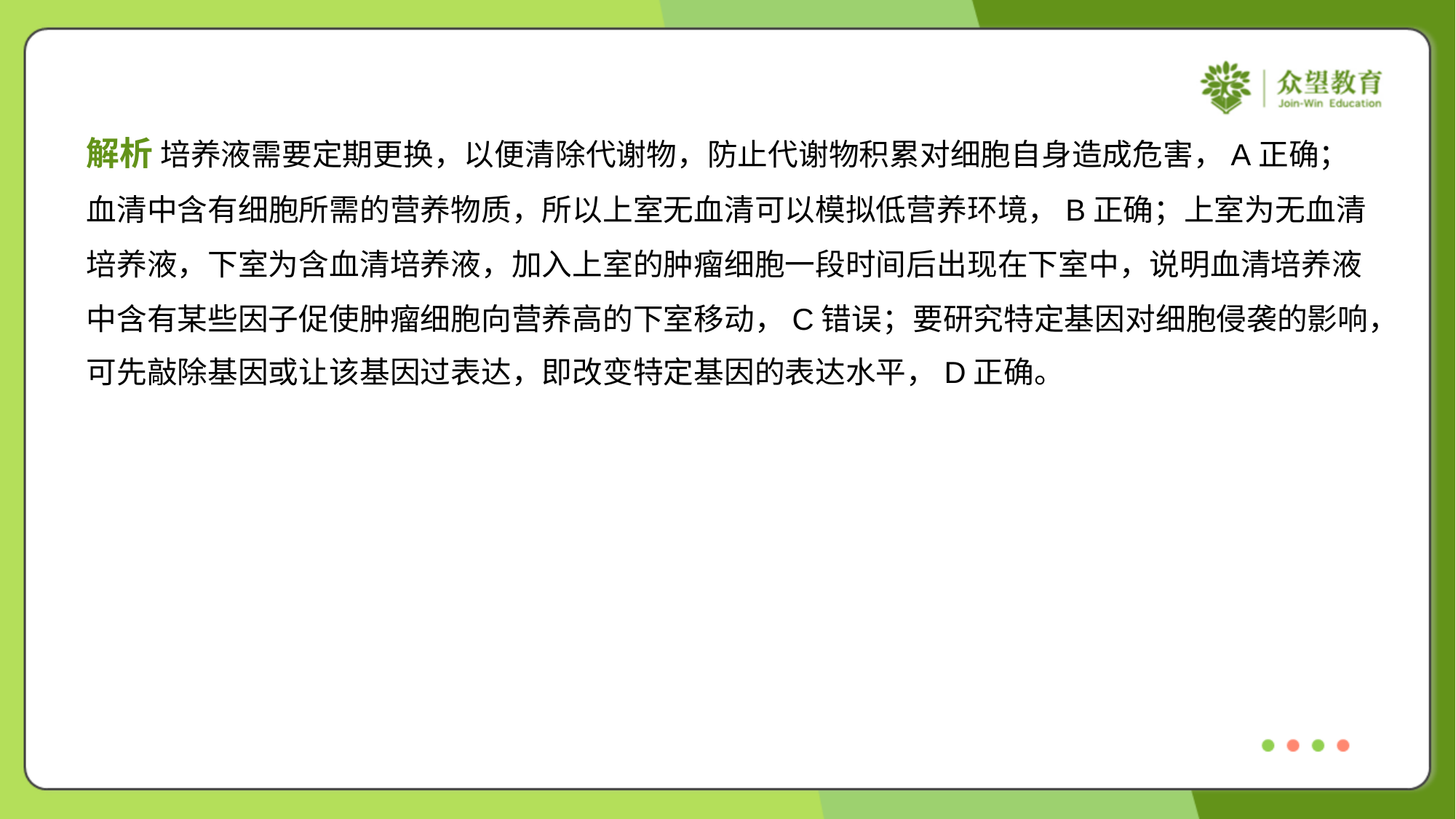

解析 培养液需要定期更换，以便清除代谢物，防止代谢物积累对细胞自身造成危害，A正确；
血清中含有细胞所需的营养物质，所以上室无血清可以模拟低营养环境，B正确；上室为无血清
培养液，下室为含血清培养液，加入上室的肿瘤细胞一段时间后出现在下室中，说明血清培养液
中含有某些因子促使肿瘤细胞向营养高的下室移动，C错误；要研究特定基因对细胞侵袭的影响，
可先敲除基因或让该基因过表达，即改变特定基因的表达水平，D正确。